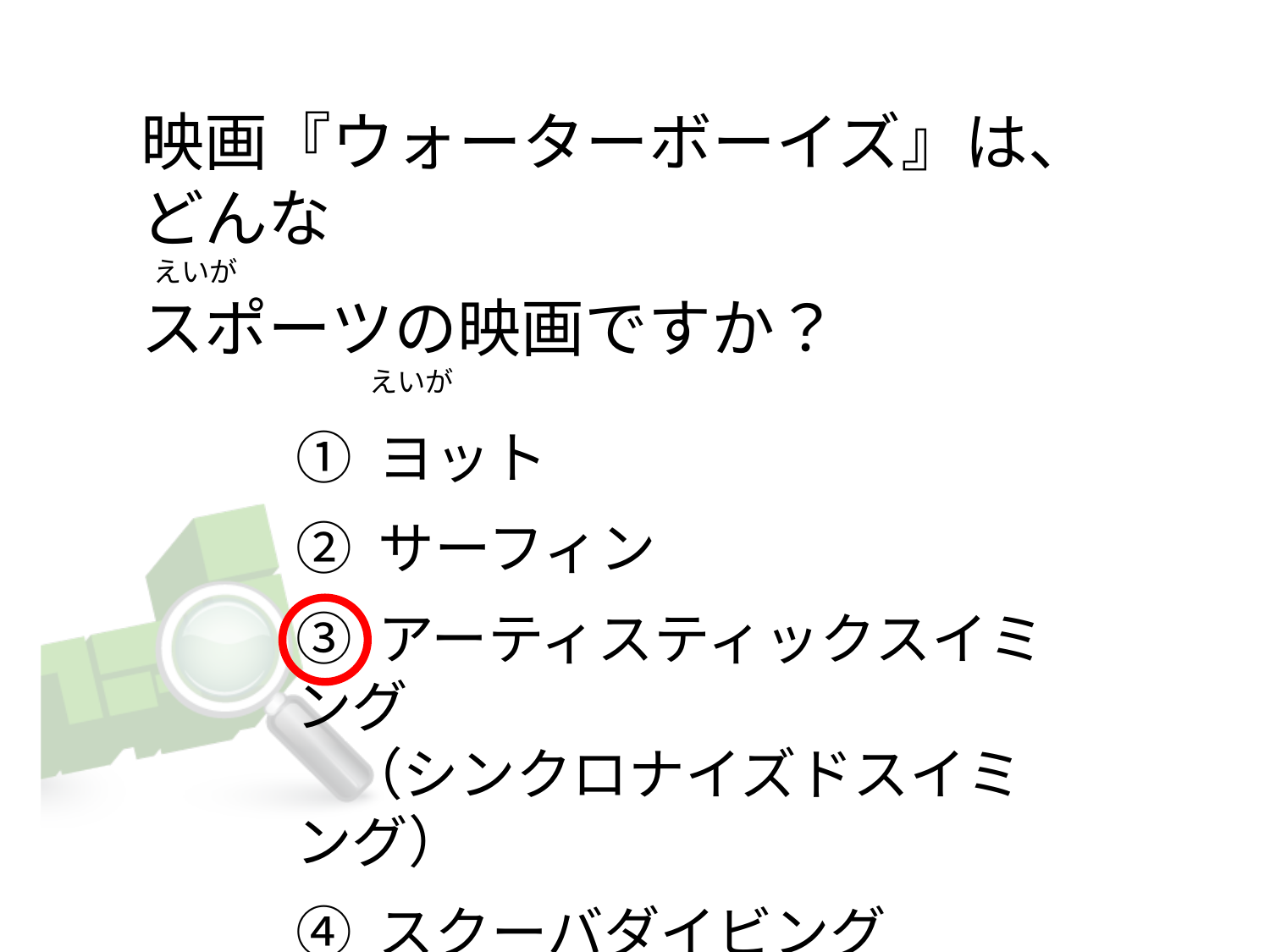

# 映画『ウォーターボーイズ』は、どんな   えいが　      スポーツの映画ですか？                                     えいが
① ヨット
② サーフィン
③ アーティスティックスイミング 
    （シンクロナイズドスイミング）
④ スクーバダイビング